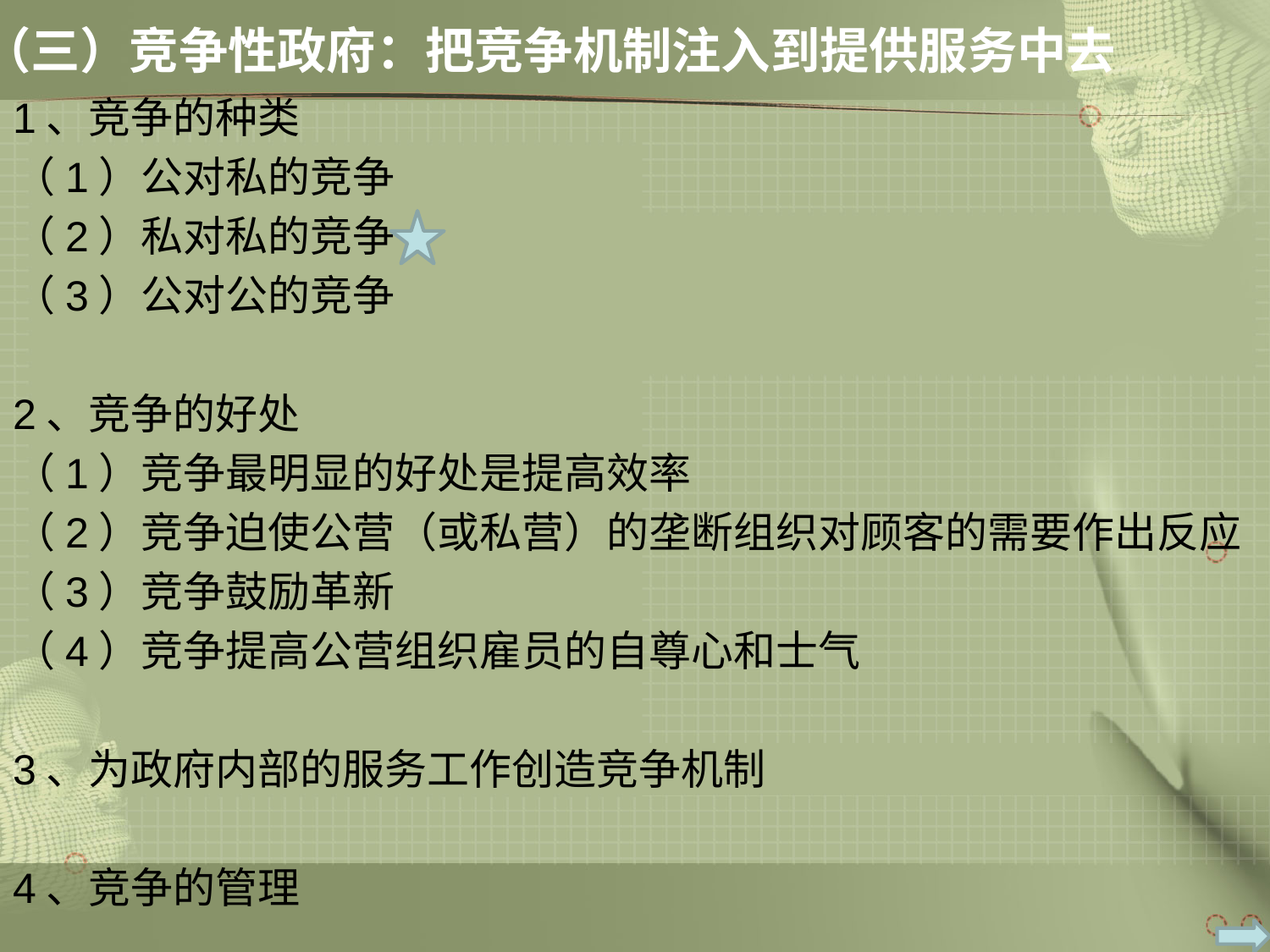

# （三）竞争性政府：把竞争机制注入到提供服务中去
1、竞争的种类
（1）公对私的竞争
（2）私对私的竞争
（3）公对公的竞争

2、竞争的好处
（1）竞争最明显的好处是提高效率
（2）竞争迫使公营（或私营）的垄断组织对顾客的需要作出反应
（3）竞争鼓励革新
（4）竞争提高公营组织雇员的自尊心和士气

3、为政府内部的服务工作创造竞争机制

4、竞争的管理